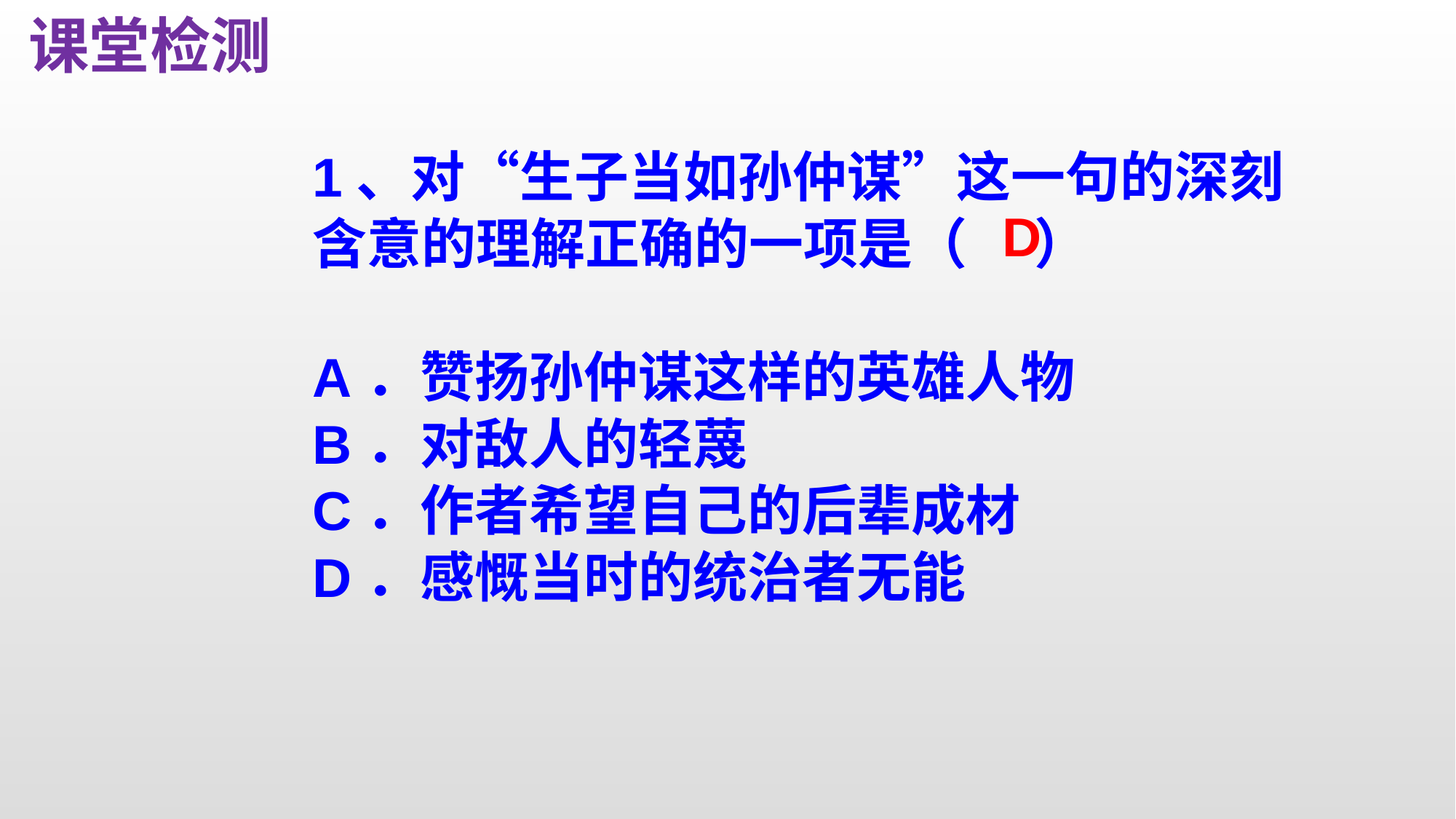

课堂检测
1、对“生子当如孙仲谋”这一句的深刻含意的理解正确的一项是（ 　）

A．赞扬孙仲谋这样的英雄人物
B．对敌人的轻蔑
C．作者希望自己的后辈成材
D．感慨当时的统治者无能
D